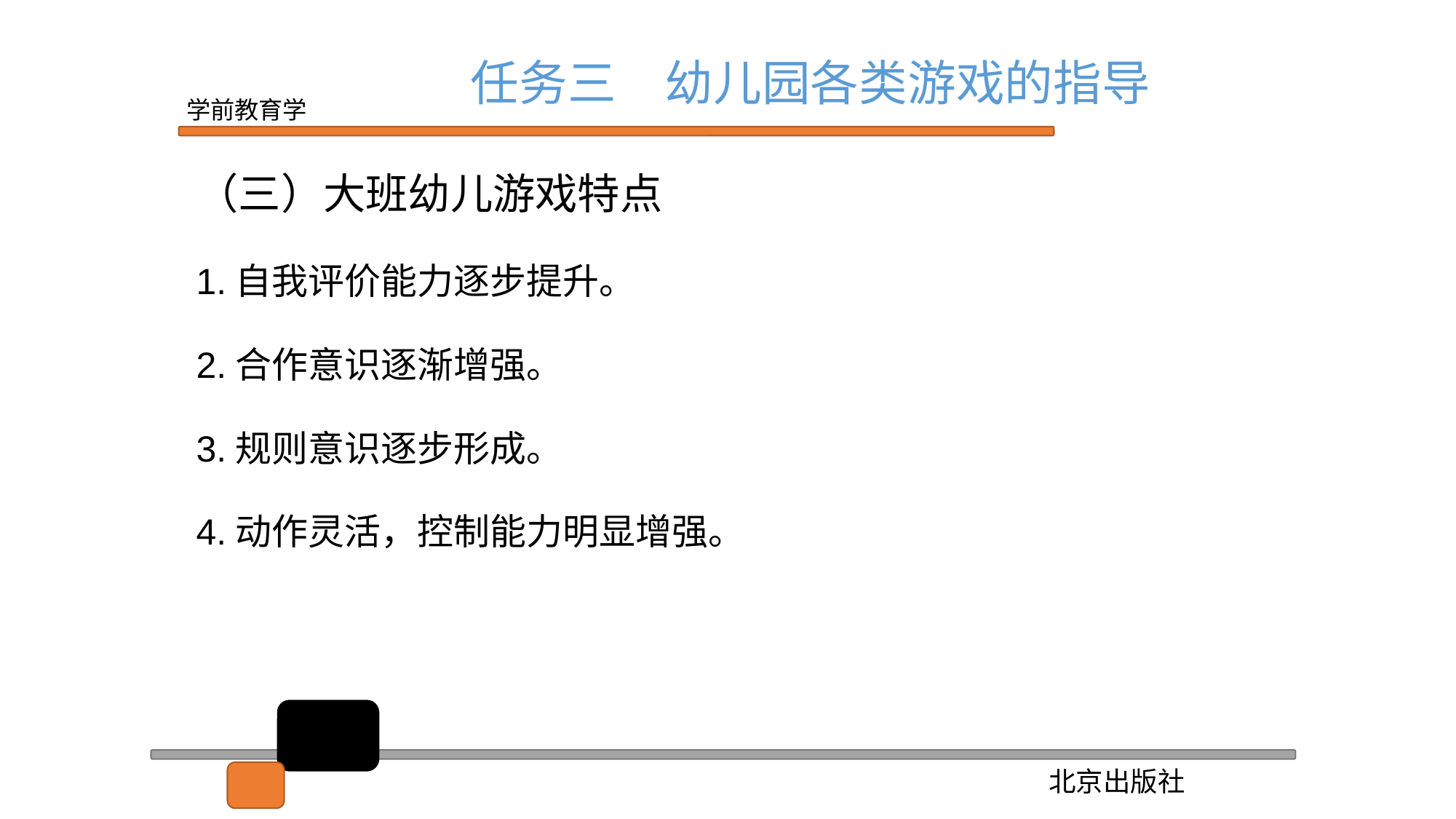

任务三　幼儿园各类游戏的指导
（三）大班幼儿游戏特点
1.自我评价能力逐步提升。
2.合作意识逐渐增强。
3.规则意识逐步形成。
4.动作灵活，控制能力明显增强。